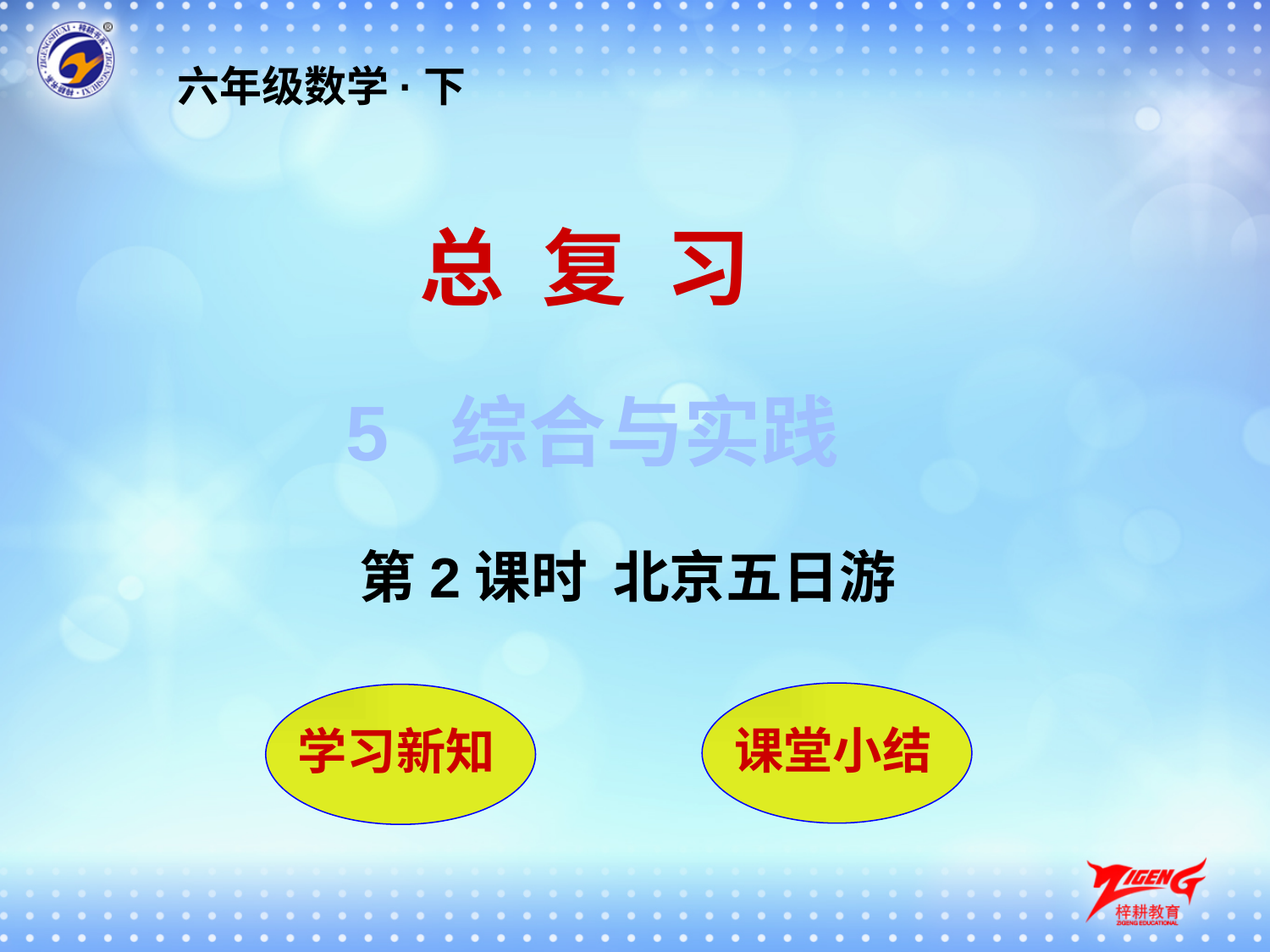

六年级数学·下
总  复  习
5  综合与实践
第2课时  北京五日游

课堂小结

学习新知